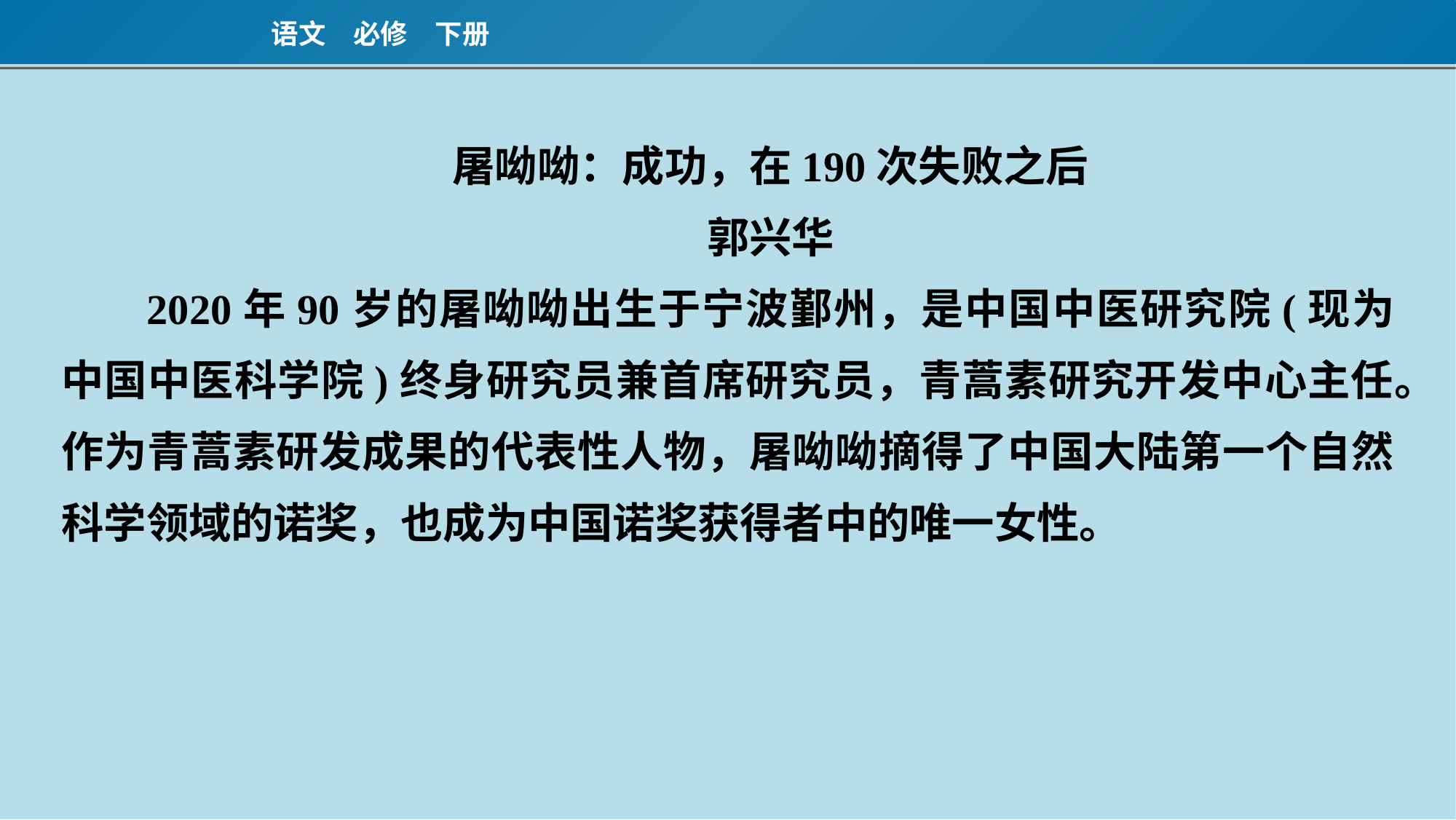

屠呦呦：成功，在190次失败之后
郭兴华
2020年90岁的屠呦呦出生于宁波鄞州，是中国中医研究院(现为中国中医科学院)终身研究员兼首席研究员，青蒿素研究开发中心主任。作为青蒿素研发成果的代表性人物，屠呦呦摘得了中国大陆第一个自然科学领域的诺奖，也成为中国诺奖获得者中的唯一女性。